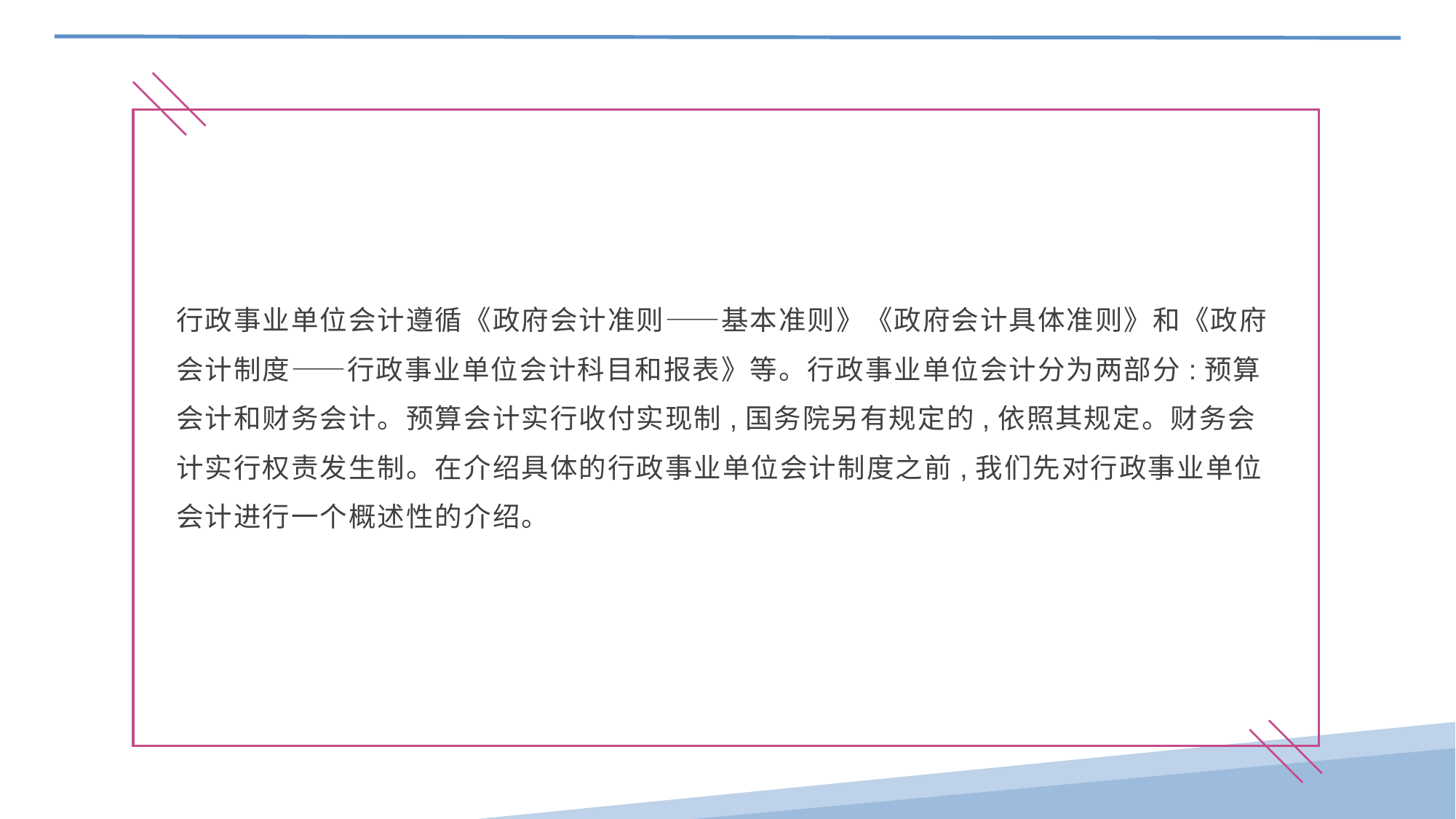

行政事业单位会计遵循《政府会计准则——基本准则》《政府会计具体准则》和《政府会计制度——行政事业单位会计科目和报表》等。行政事业单位会计分为两部分:预算会计和财务会计。预算会计实行收付实现制,国务院另有规定的,依照其规定。财务会计实行权责发生制。在介绍具体的行政事业单位会计制度之前,我们先对行政事业单位会计进行一个概述性的介绍。